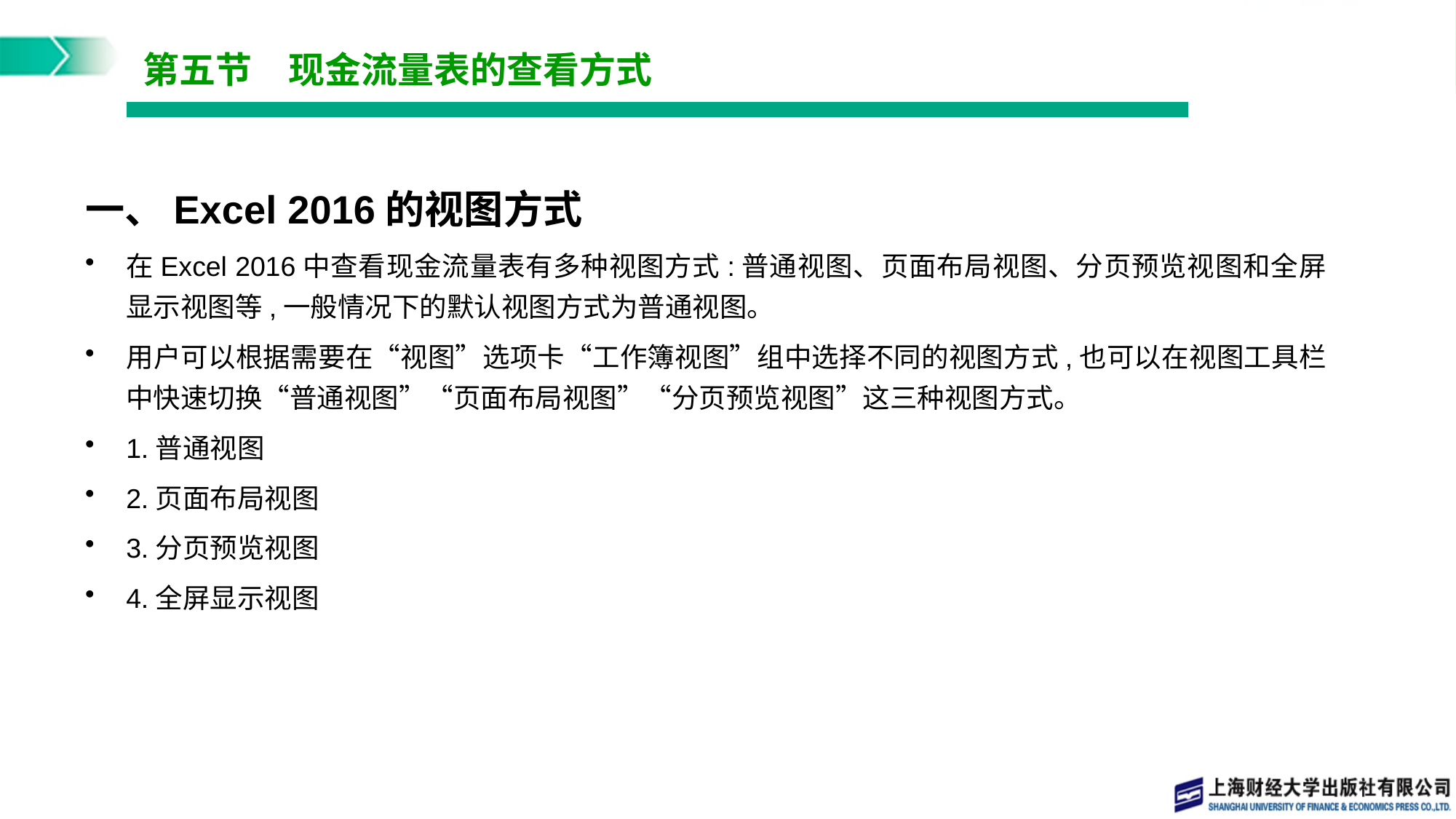

# 第五节　现金流量表的查看方式
一、Excel 2016的视图方式
在Excel 2016中查看现金流量表有多种视图方式:普通视图、页面布局视图、分页预览视图和全屏显示视图等,一般情况下的默认视图方式为普通视图。
用户可以根据需要在“视图”选项卡“工作簿视图”组中选择不同的视图方式,也可以在视图工具栏中快速切换“普通视图”“页面布局视图”“分页预览视图”这三种视图方式。
1.普通视图
2.页面布局视图
3.分页预览视图
4.全屏显示视图